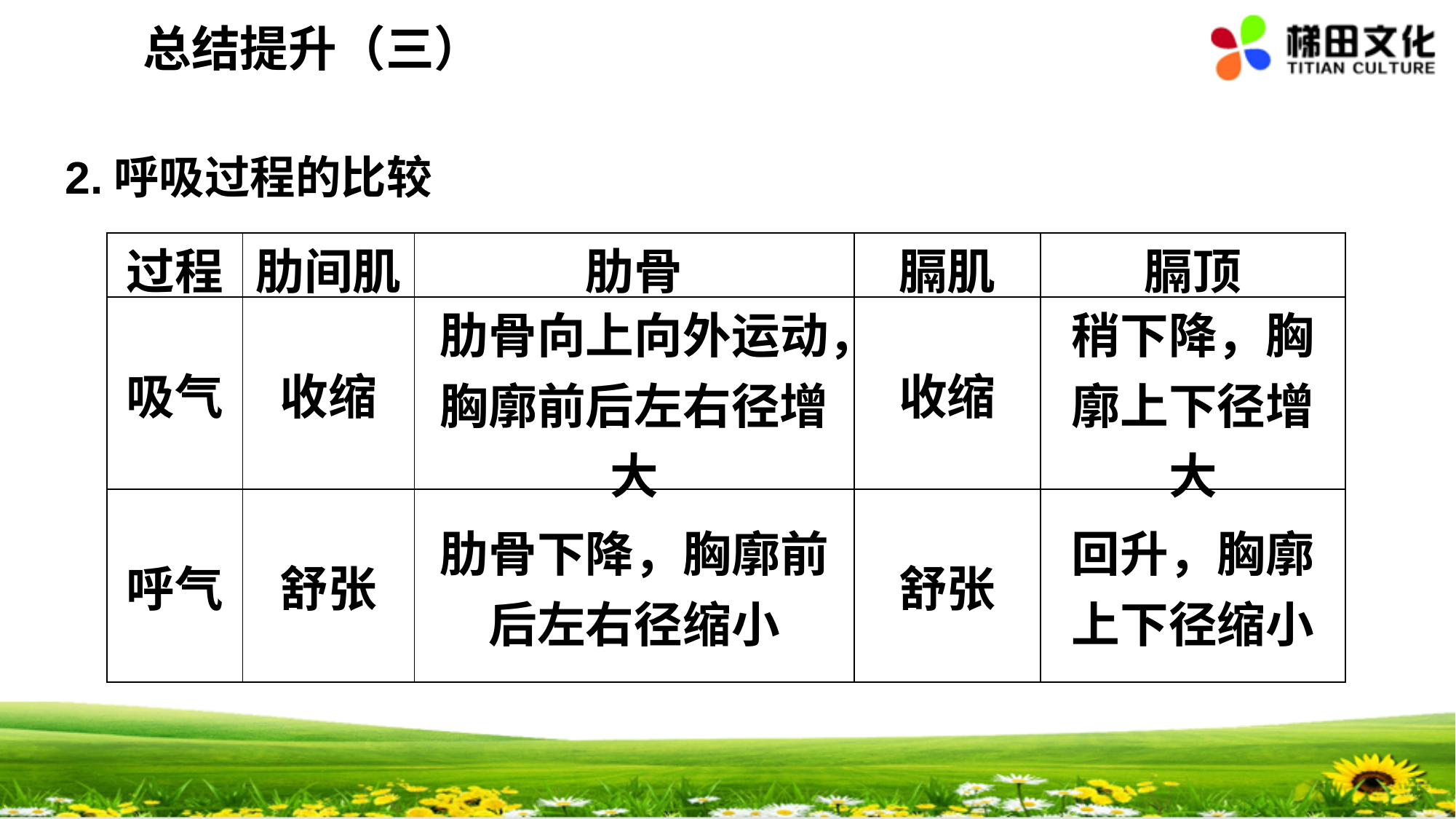

总结提升（三）
2.呼吸过程的比较
| 过程 | 肋间肌 | 肋骨 | 膈肌 | 膈顶 |
| --- | --- | --- | --- | --- |
| 吸气 | 收缩 | 肋骨向上向外运动，胸廓前后左右径增大 | 收缩 | 稍下降，胸廓上下径增大 |
| 呼气 | 舒张 | 肋骨下降，胸廓前后左右径缩小 | 舒张 | 回升，胸廓上下径缩小 |